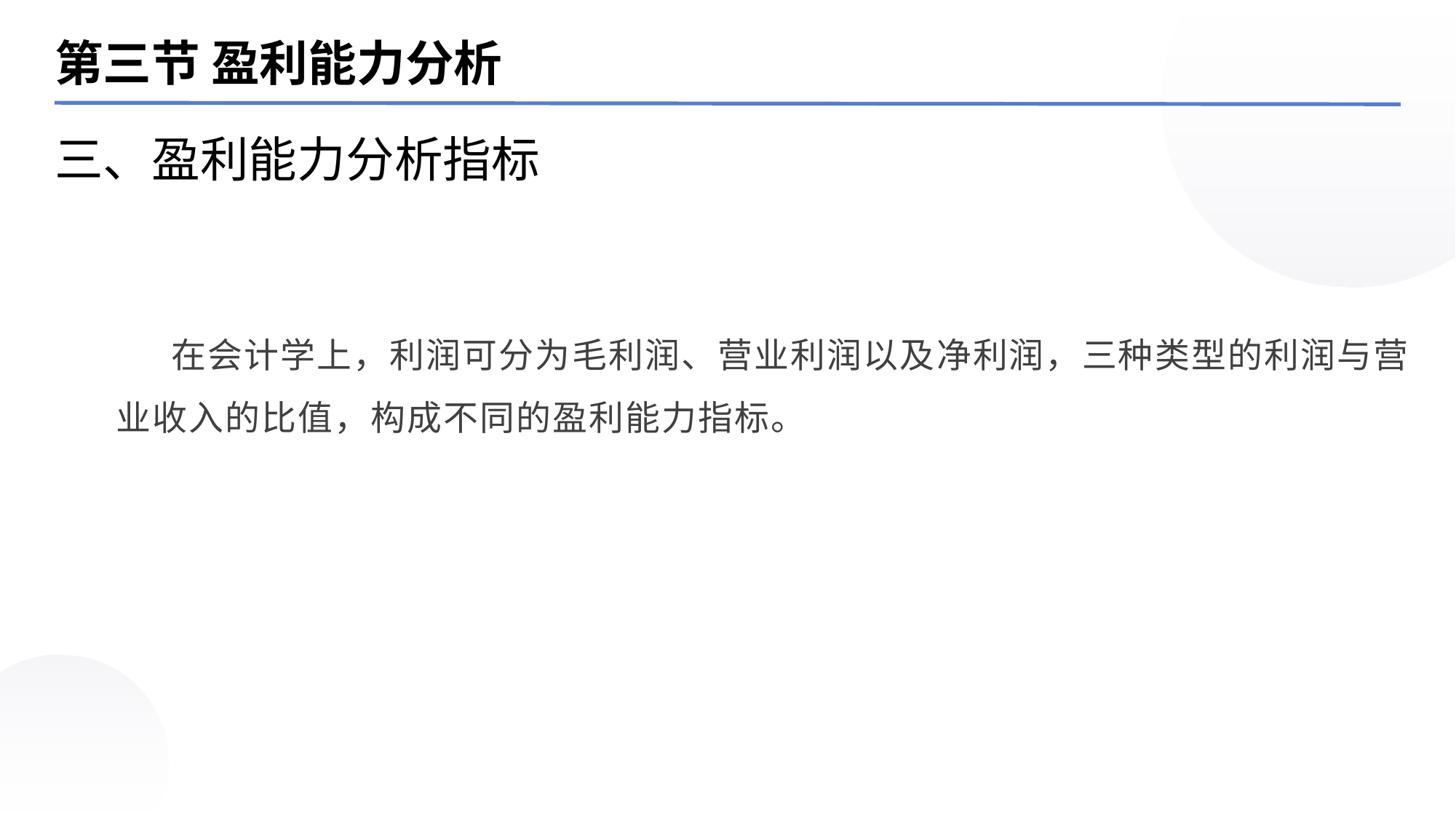

第三节 盈利能力分析
三、盈利能力分析指标
     在会计学上，利润可分为毛利润、营业利润以及净利润，三种类型的利润与营业收入的比值，构成不同的盈利能力指标。

57